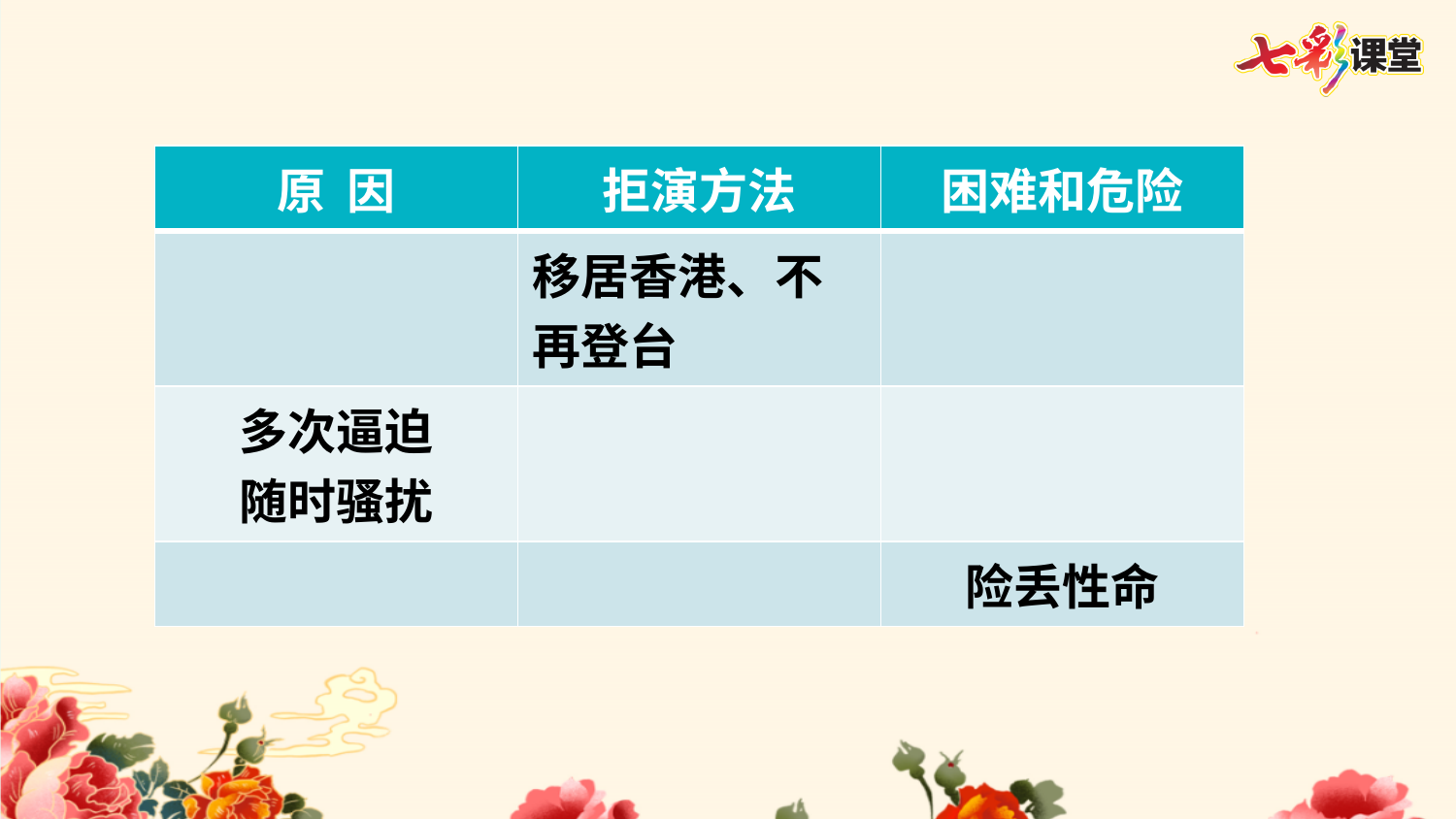

| 原 因 | 拒演方法 | 困难和危险 |
| --- | --- | --- |
|  | 移居香港、不再登台 |  |
| 多次逼迫 随时骚扰 |  |  |
|  |  | 险丢性命 |